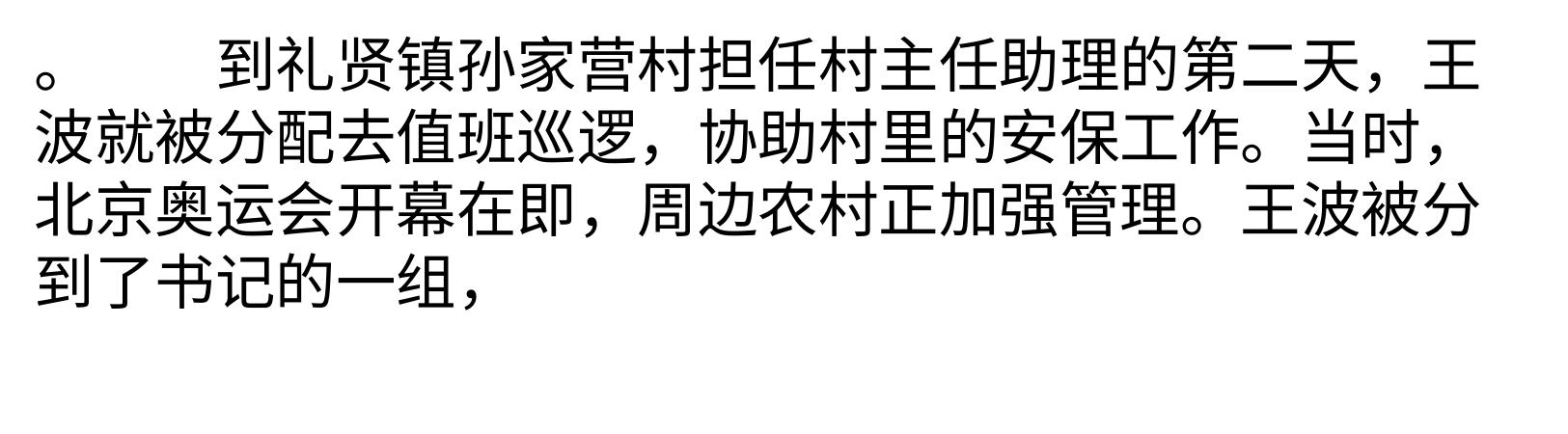

。　　到礼贤镇孙家营村担任村主任助理的第二天，王波就被分配去值班巡逻，协助村里的安保工作。当时，北京奥运会开幕在即，周边农村正加强管理。王波被分到了书记的一组，